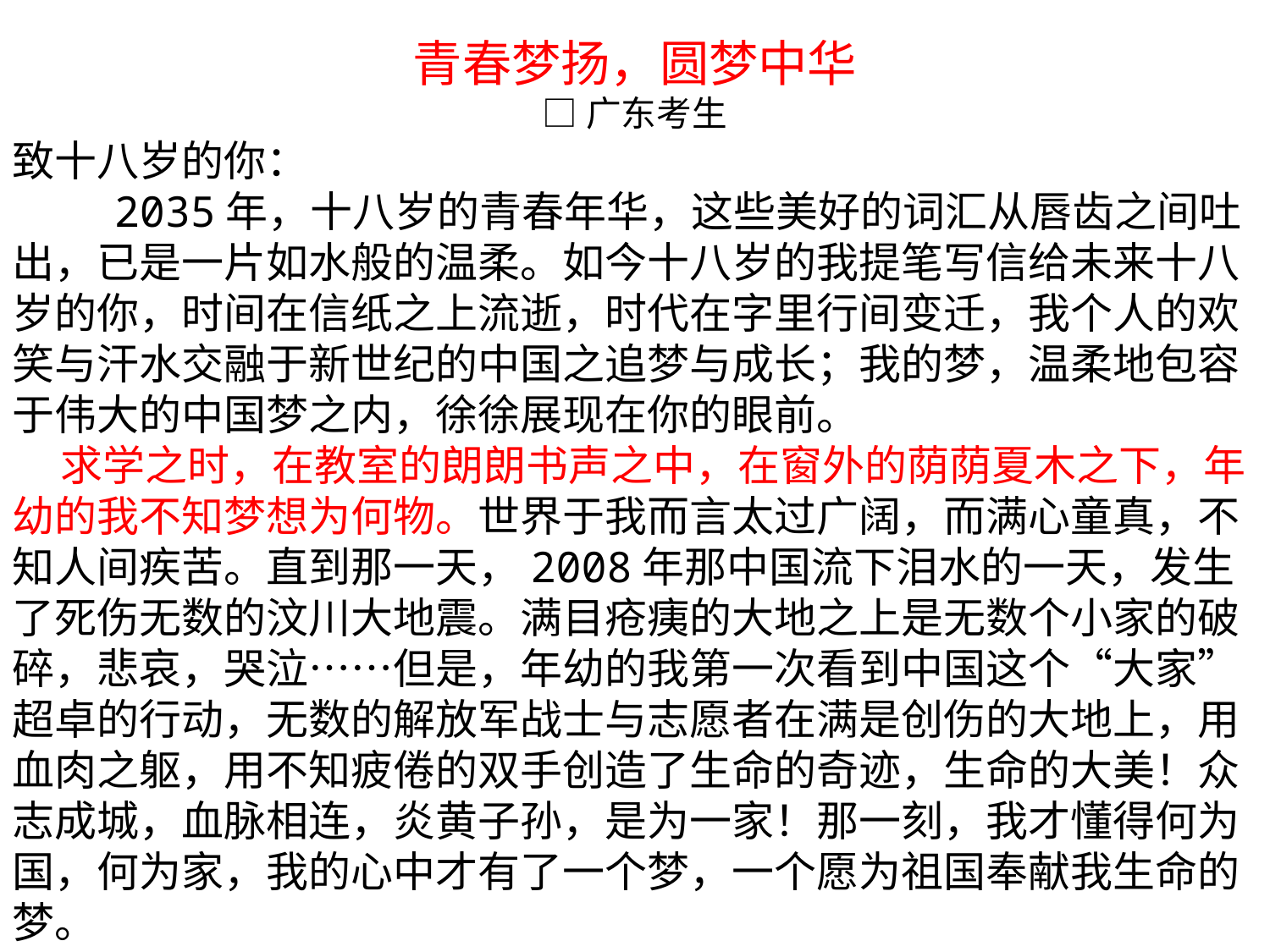

青春梦扬，圆梦中华
□广东考生
致十八岁的你：
    2035年，十八岁的青春年华，这些美好的词汇从唇齿之间吐出，已是一片如水般的温柔。如今十八岁的我提笔写信给未来十八岁的你，时间在信纸之上流逝，时代在字里行间变迁，我个人的欢笑与汗水交融于新世纪的中国之追梦与成长；我的梦，温柔地包容于伟大的中国梦之内，徐徐展现在你的眼前。
    求学之时，在教室的朗朗书声之中，在窗外的荫荫夏木之下，年幼的我不知梦想为何物。世界于我而言太过广阔，而满心童真，不知人间疾苦。直到那一天，2008年那中国流下泪水的一天，发生了死伤无数的汶川大地震。满目疮痍的大地之上是无数个小家的破碎，悲哀，哭泣……但是，年幼的我第一次看到中国这个“大家”超卓的行动，无数的解放军战士与志愿者在满是创伤的大地上，用血肉之躯，用不知疲倦的双手创造了生命的奇迹，生命的大美！众志成城，血脉相连，炎黄子孙，是为一家！那一刻，我才懂得何为国，何为家，我的心中才有了一个梦，一个愿为祖国奉献我生命的梦。